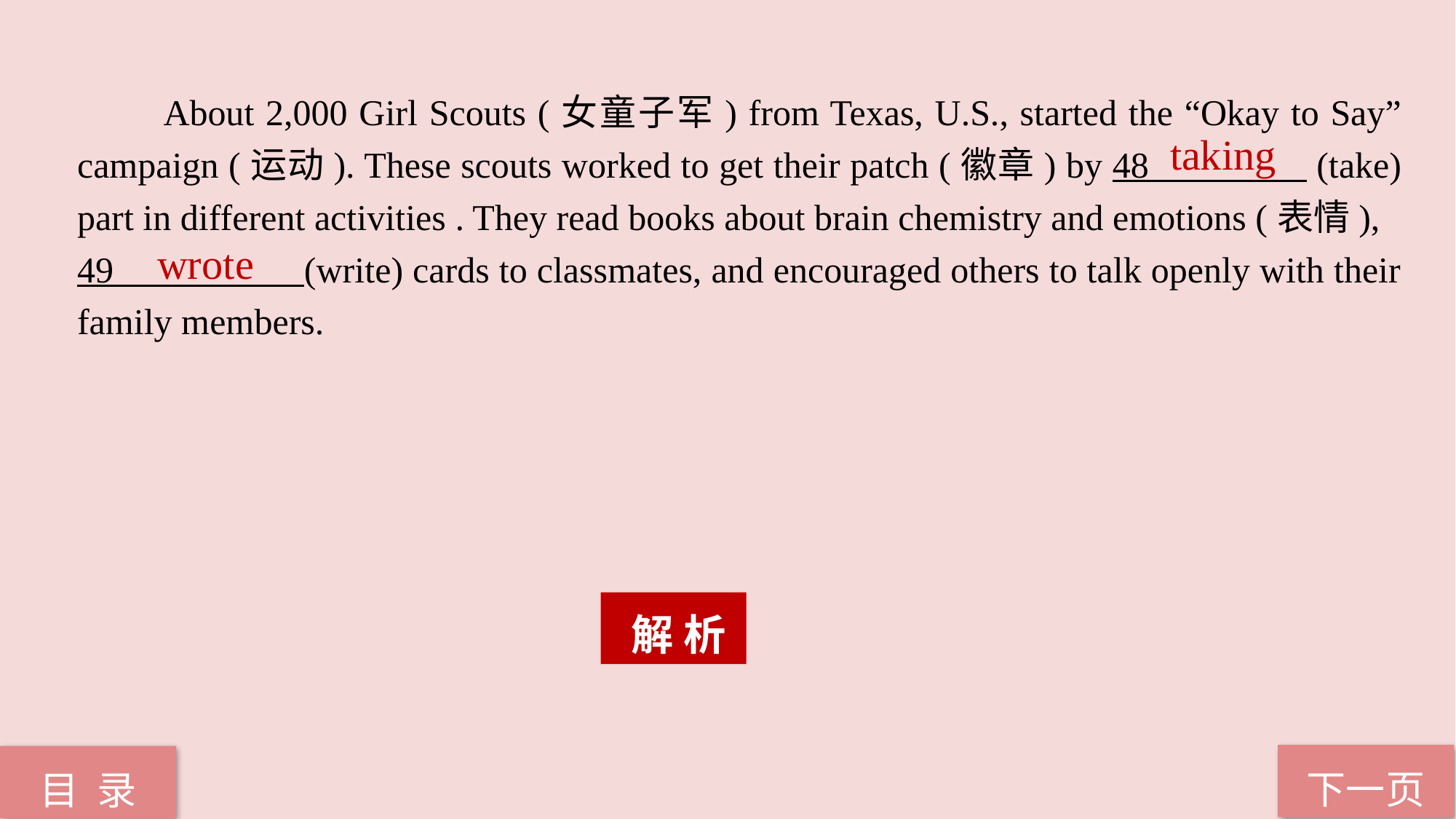

About 2,000 Girl Scouts (女童子军) from Texas, U.S., started the “Okay to Say” campaign (运动). These scouts worked to get their patch (徽章) by 48                 (take) part in different activities . They read books about brain chemistry and emotions (表情),
49                    (write) cards to classmates, and encouraged others to talk openly with their family members.

taking
wrote
 解 析